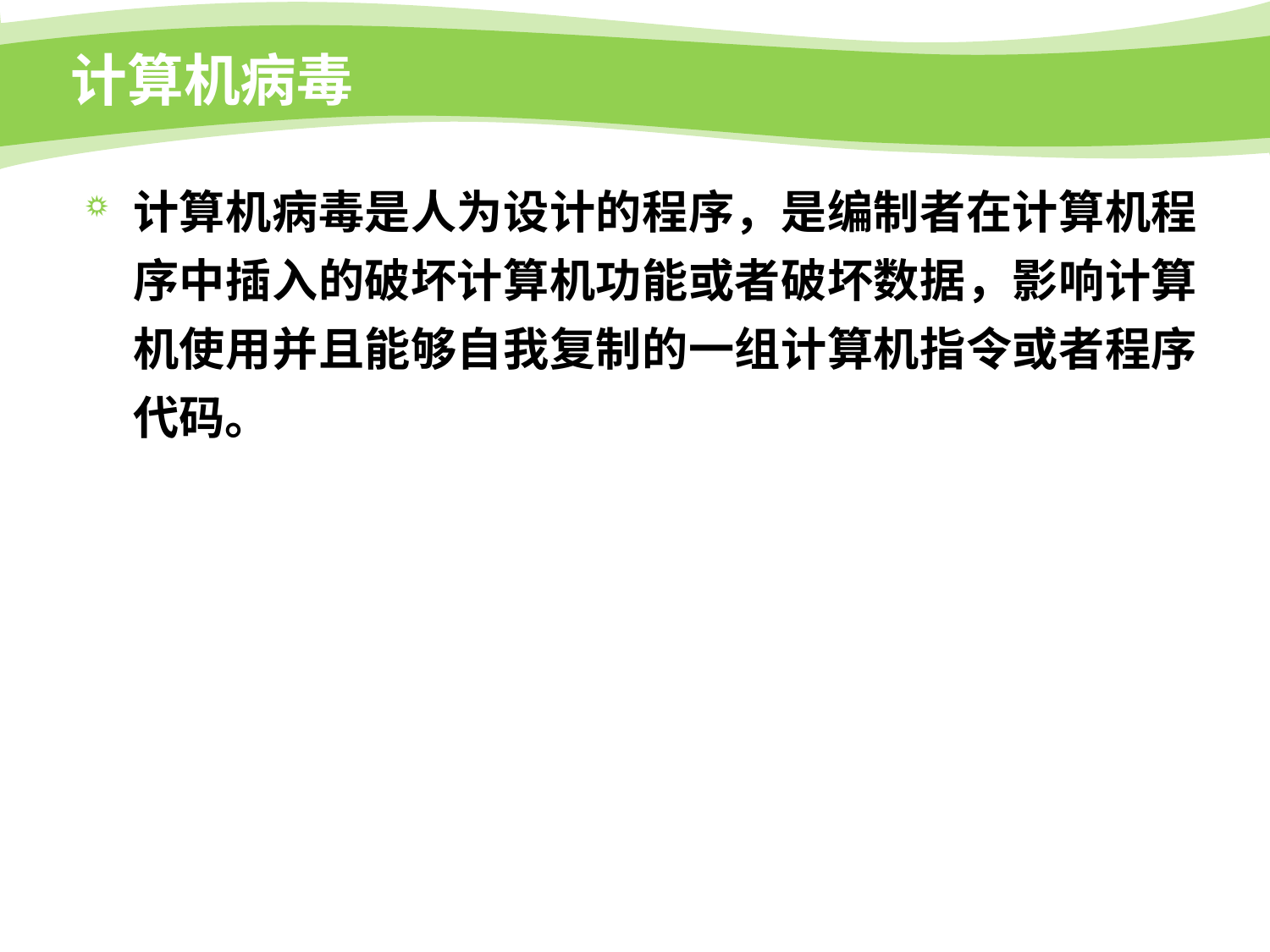

# 计算机病毒
计算机病毒是人为设计的程序，是编制者在计算机程序中插入的破坏计算机功能或者破坏数据，影响计算机使用并且能够自我复制的一组计算机指令或者程序代码。